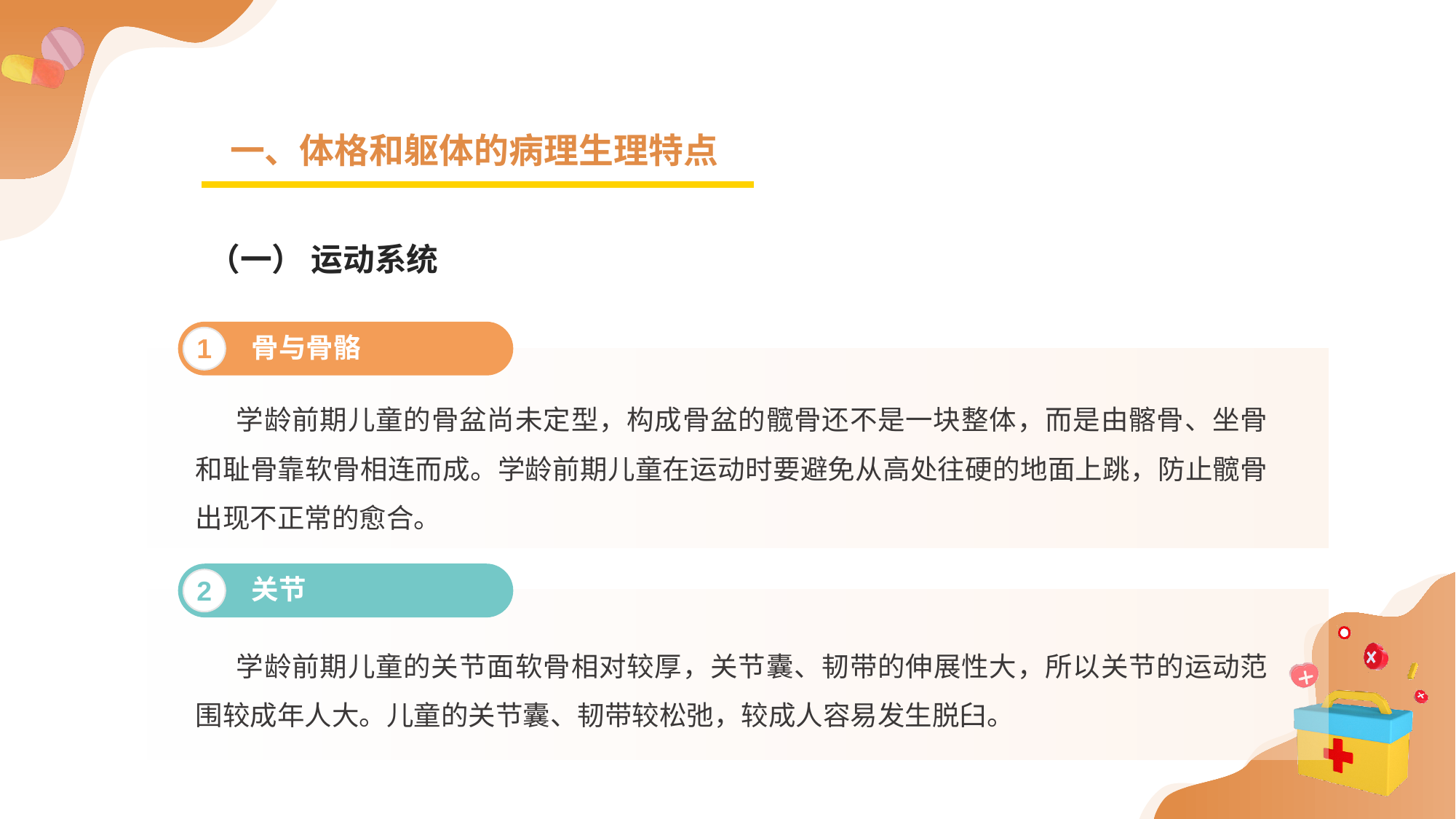

一、体格和躯体的病理生理特点
（一） 运动系统

骨与骨骼

1

     学龄前期儿童的骨盆尚未定型，构成骨盆的髋骨还不是一块整体，而是由髂骨、坐骨和耻骨靠软骨相连而成。学龄前期儿童在运动时要避免从高处往硬的地面上跳，防止髋骨出现不正常的愈合。

关节

2

     学龄前期儿童的关节面软骨相对较厚，关节囊、韧带的伸展性大，所以关节的运动范围较成年人大。儿童的关节囊、韧带较松弛，较成人容易发生脱臼。